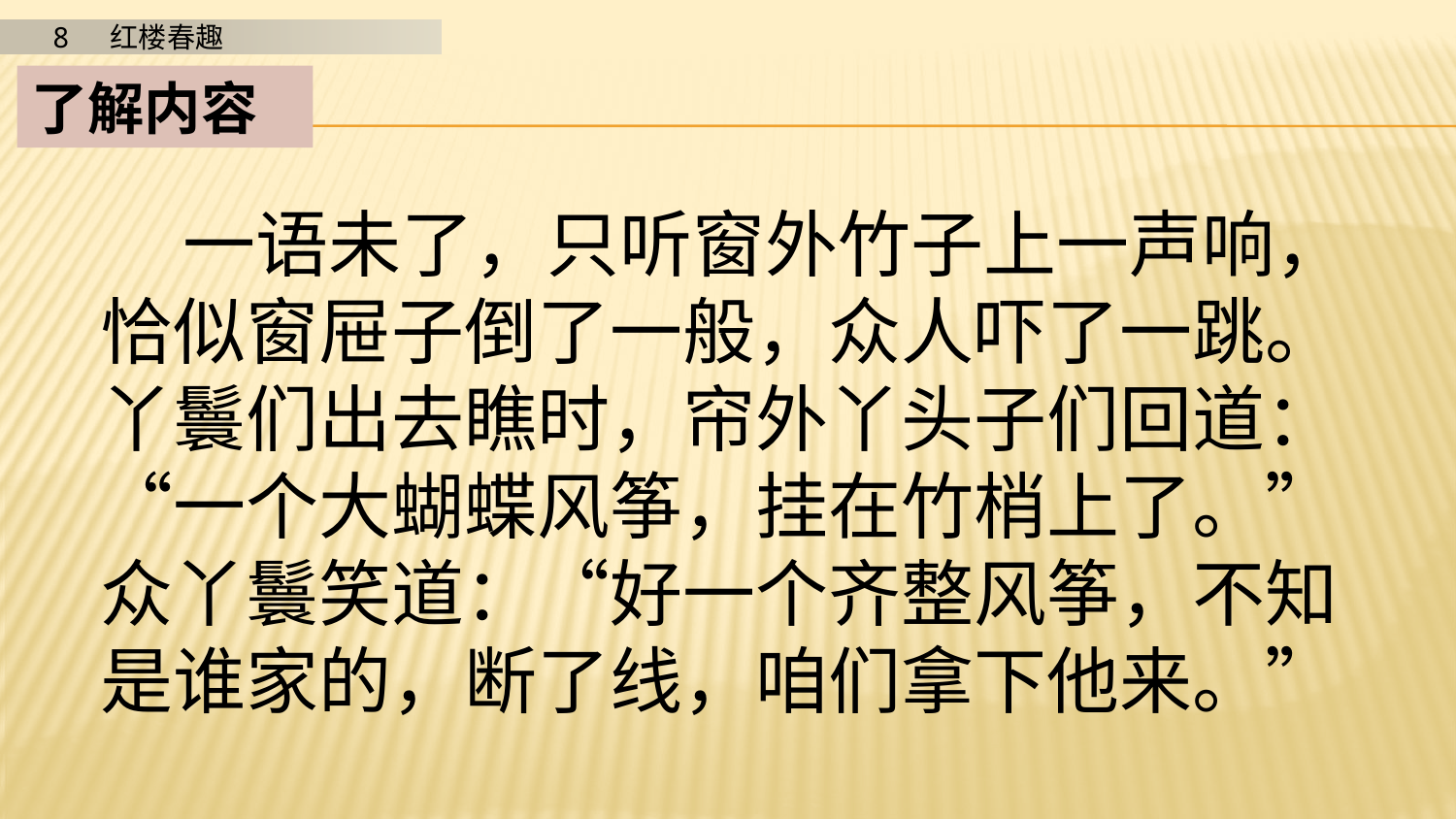

了解内容
    一语未了，只听窗外竹子上一声响，恰似窗屉子倒了一般，众人吓了一跳。丫鬟们出去瞧时，帘外丫头子们回道：“一个大蝴蝶风筝，挂在竹梢上了。”众丫鬟笑道：“好一个齐整风筝，不知是谁家的，断了线，咱们拿下他来。”